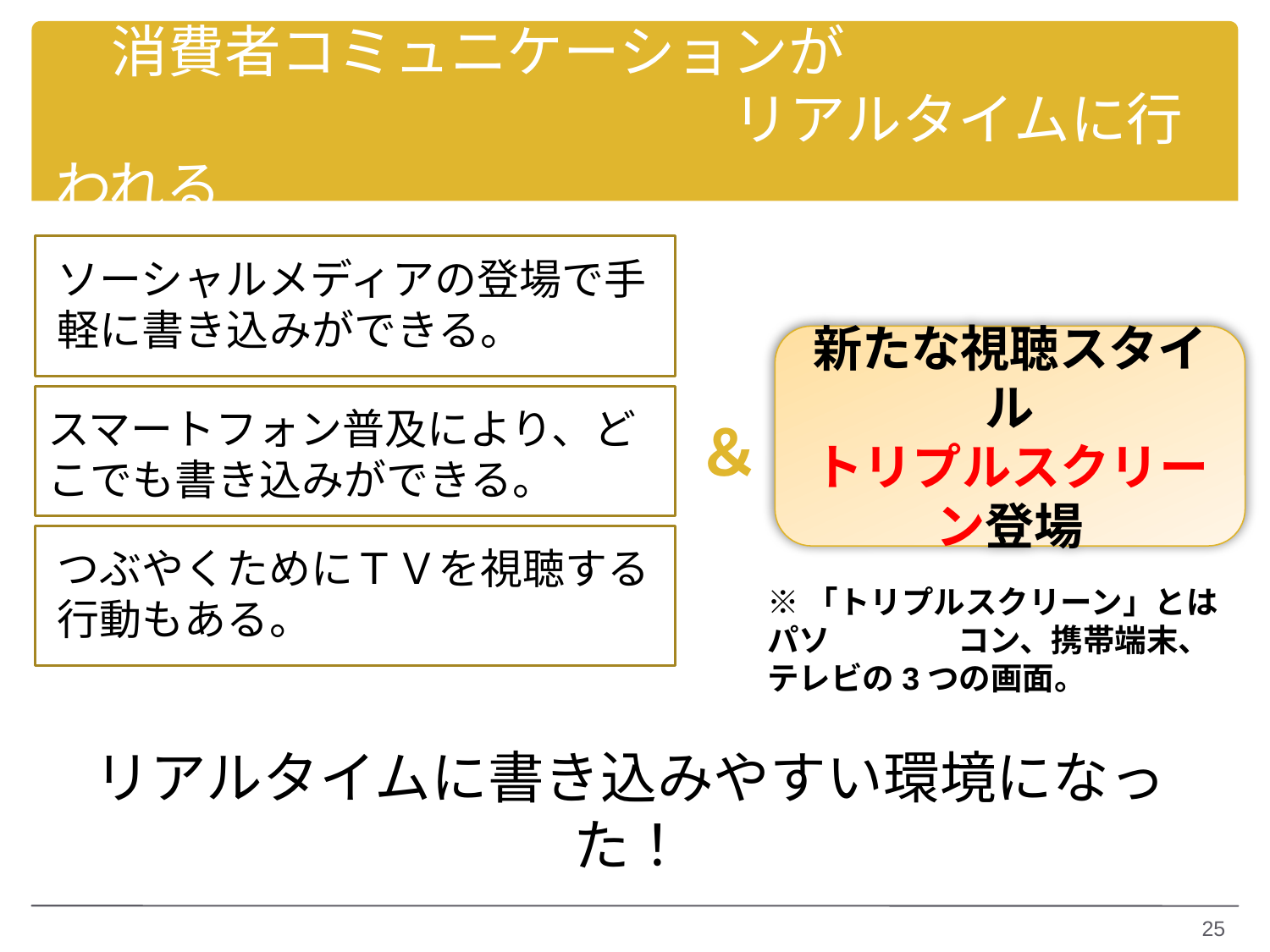

# 消費者コミュニケーションが 　　　　　　　　　　　　リアルタイムに行われる

ソーシャルメディアの登場で手軽に書き込みができる。
新たな視聴スタイル
トリプルスクリーン登場

スマートフォン普及により、どこでも書き込みができる。
＆

つぶやくためにＴＶを視聴する行動もある。
※「トリプルスクリーン」とはパソ　　　　コン、携帯端末、テレビの3つの画面。
リアルタイムに書き込みやすい環境になった！
25